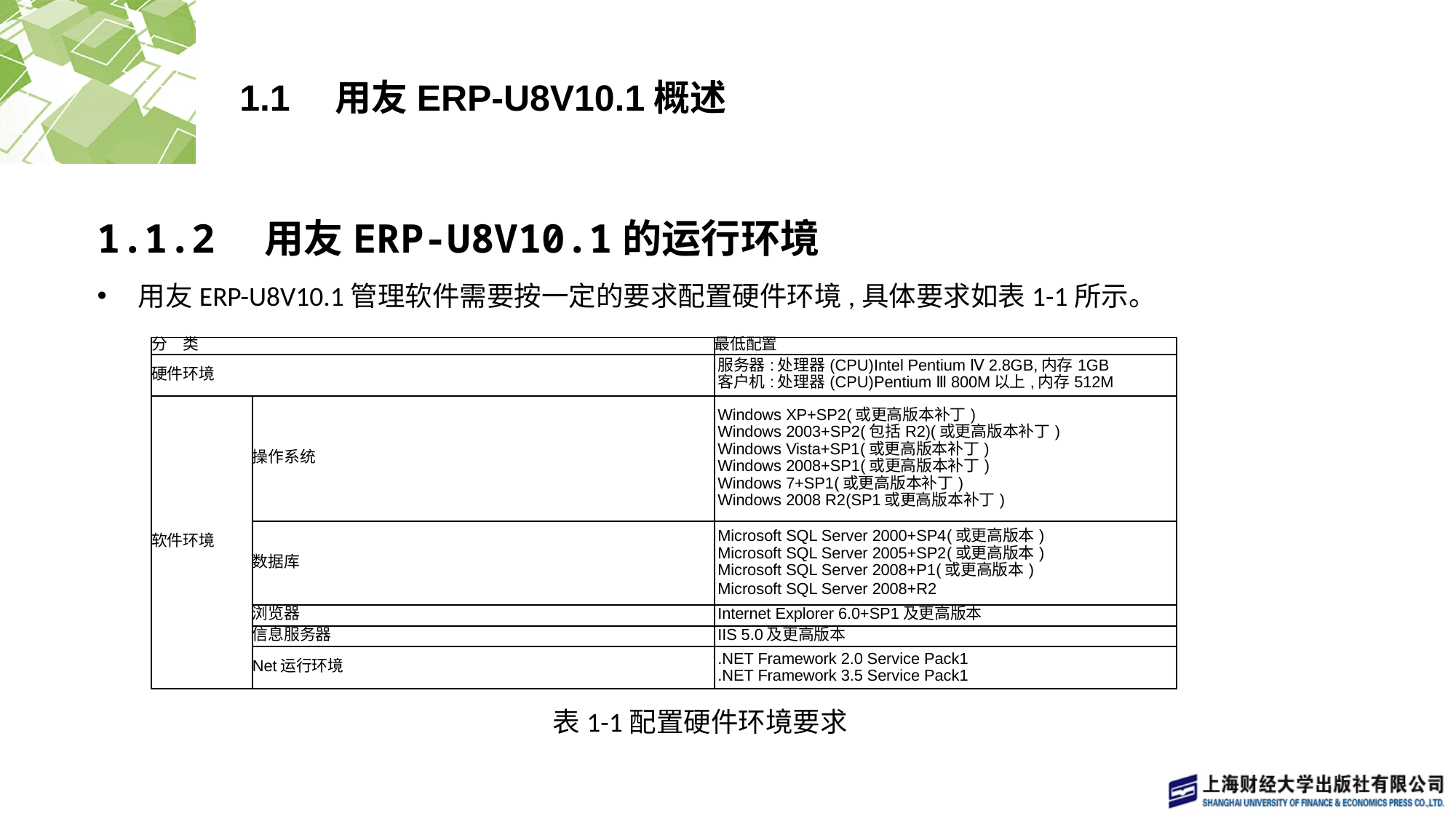

# 1.1　用友ERP-U8V10.1概述
1.1.2　用友ERP-U8V10.1的运行环境
用友ERP-U8V10.1管理软件需要按一定的要求配置硬件环境,具体要求如表1-1所示。

| 分　类 |  | 最低配置 |
| --- | --- | --- |
| 硬件环境 |  | 服务器:处理器(CPU)Intel Pentium Ⅳ 2.8GB,内存1GB 客户机:处理器(CPU)Pentium Ⅲ 800M以上,内存512M |
| 软件环境 | 操作系统 | Windows XP+SP2(或更高版本补丁) Windows 2003+SP2(包括R2)(或更高版本补丁) Windows Vista+SP1(或更高版本补丁) Windows 2008+SP1(或更高版本补丁) Windows 7+SP1(或更高版本补丁) Windows 2008 R2(SP1或更高版本补丁) |
|  | 数据库 | Microsoft SQL Server 2000+SP4(或更高版本) Microsoft SQL Server 2005+SP2(或更高版本) Microsoft SQL Server 2008+P1(或更高版本) Microsoft SQL Server 2008+R2 |
|  | 浏览器 | Internet Explorer 6.0+SP1及更高版本 |
|  | 信息服务器 | IIS 5.0及更高版本 |
|  | Net运行环境 | .NET Framework 2.0 Service Pack1 .NET Framework 3.5 Service Pack1 |
表1-1配置硬件环境要求